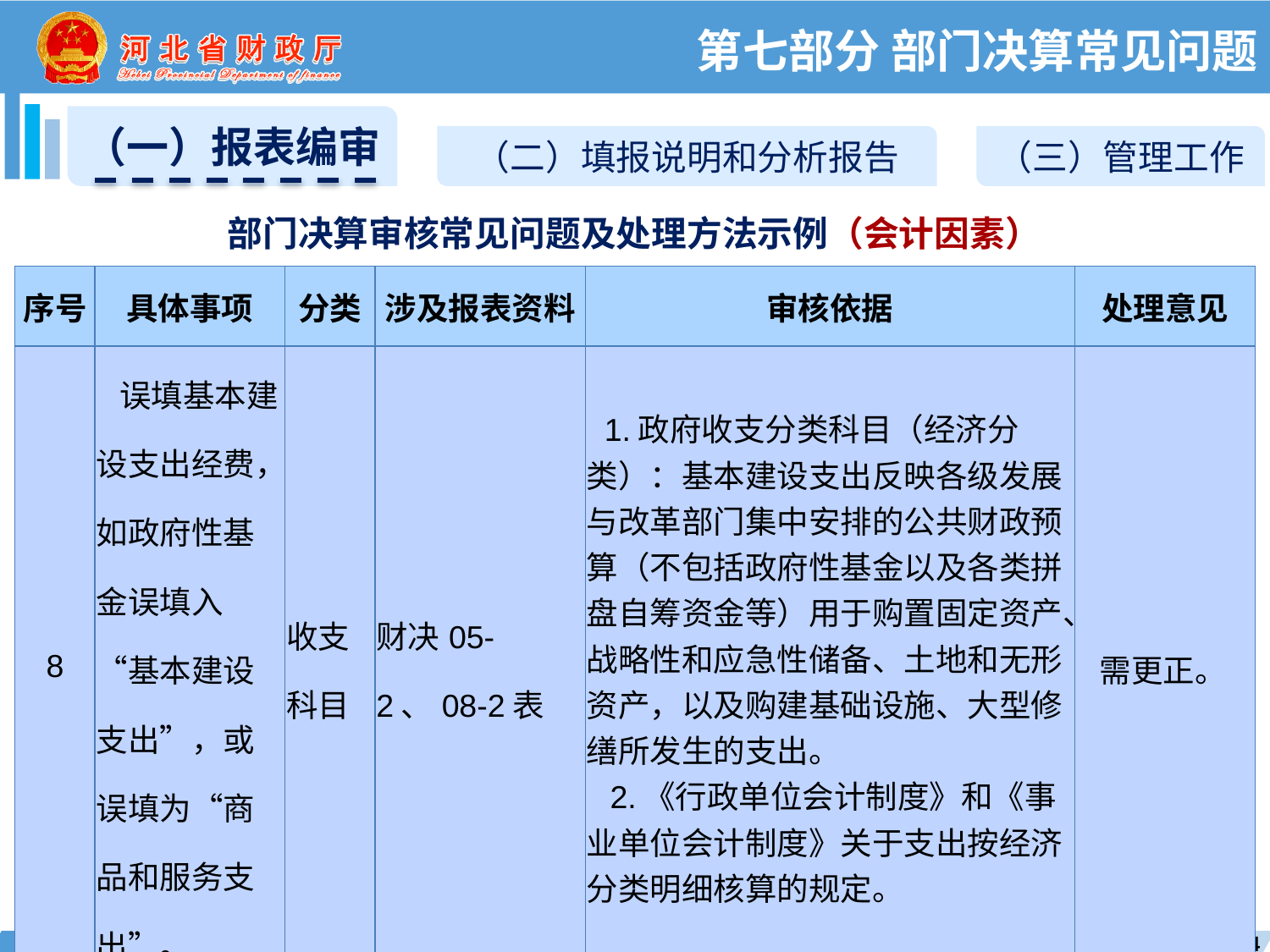

第七部分 部门决算常见问题
（一）报表编审
（二）填报说明和分析报告
（三）管理工作
部门决算审核常见问题及处理方法示例（会计因素）
| 序号 | 具体事项 | 分类 | 涉及报表资料 | 审核依据 | 处理意见 |
| --- | --- | --- | --- | --- | --- |
| 8 | 误填基本建设支出经费，如政府性基金误填入“基本建设支出”，或误填为“商品和服务支出”。 | 收支科目 | 财决05-2、08-2表 | 1.政府收支分类科目（经济分类）：基本建设支出反映各级发展与改革部门集中安排的公共财政预算（不包括政府性基金以及各类拼盘自筹资金等）用于购置固定资产、战略性和应急性储备、土地和无形资产，以及购建基础设施、大型修缮所发生的支出。 2.《行政单位会计制度》和《事业单位会计制度》关于支出按经济分类明细核算的规定。 | 需更正。 |
154